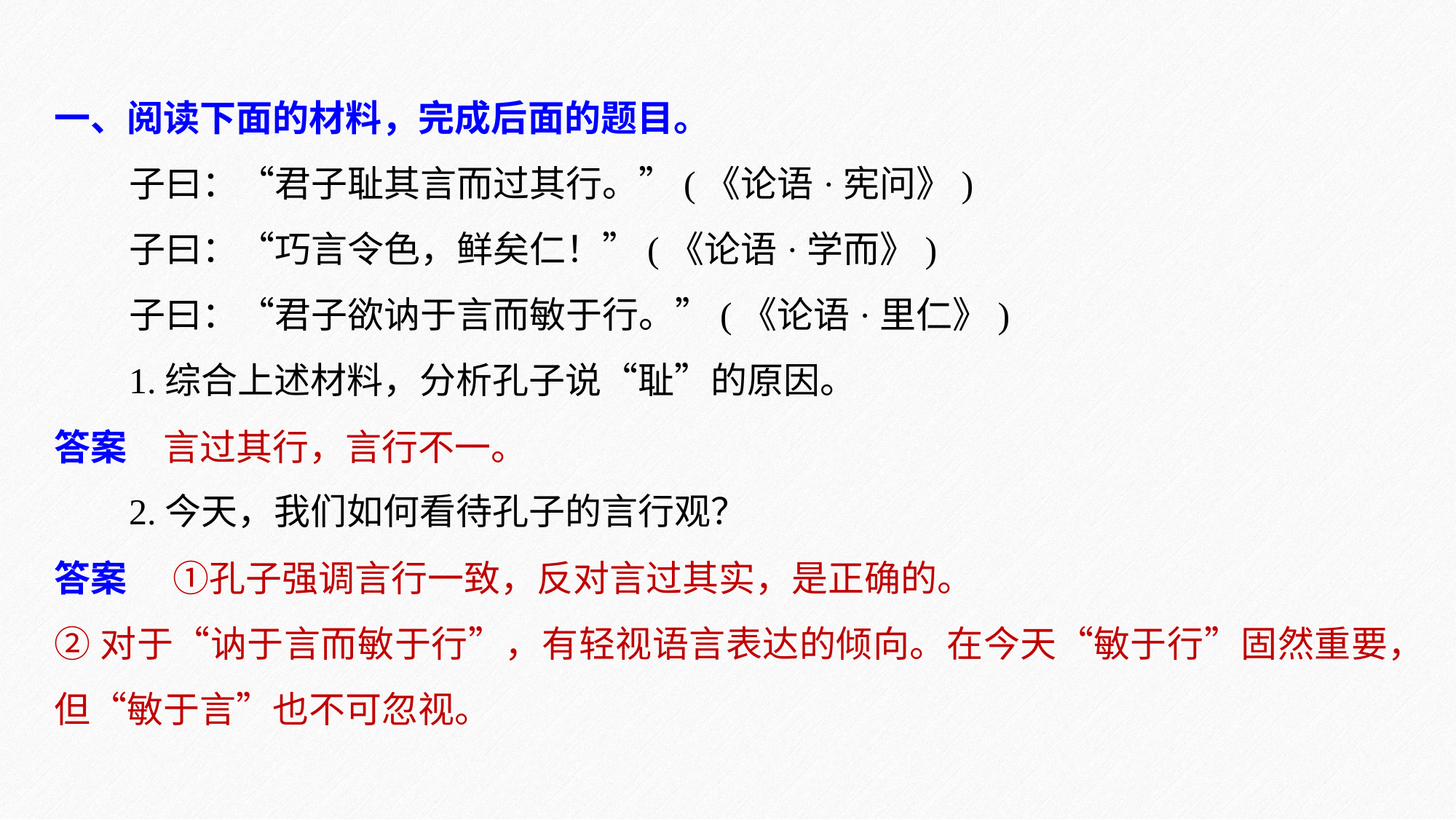

一、阅读下面的材料，完成后面的题目。
子曰：“君子耻其言而过其行。”(《论语·宪问》)
子曰：“巧言令色，鲜矣仁！”(《论语·学而》)
子曰：“君子欲讷于言而敏于行。”(《论语·里仁》)
1.综合上述材料，分析孔子说“耻”的原因。

2.今天，我们如何看待孔子的言行观？
答案　言过其行，言行不一。

答案　 ①孔子强调言行一致，反对言过其实，是正确的。
②对于“讷于言而敏于行”，有轻视语言表达的倾向。在今天“敏于行”固然重要，但“敏于言”也不可忽视。